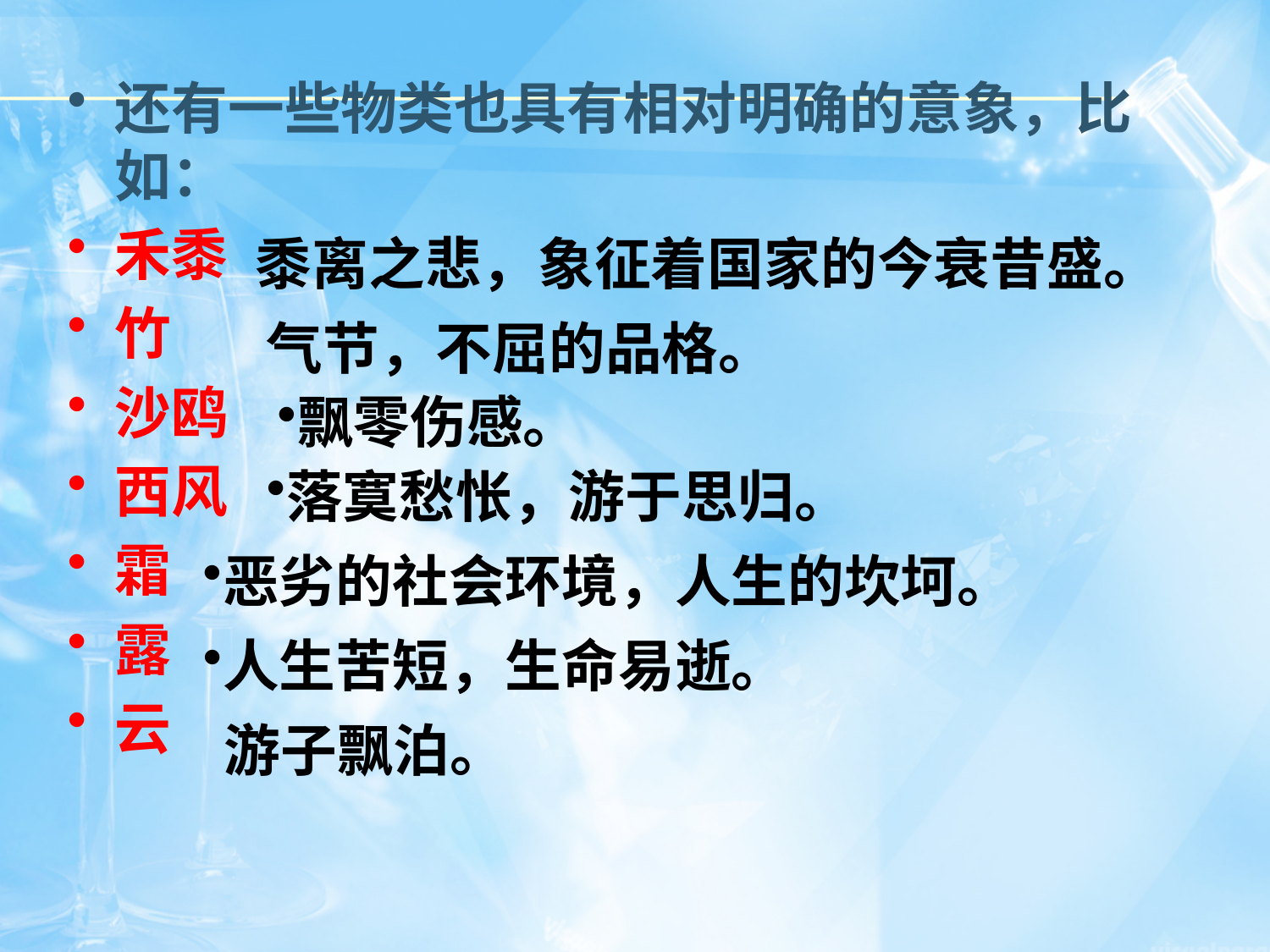

还有一些物类也具有相对明确的意象，比如：
禾黍
竹
沙鸥
西风
霜
露
云

黍离之悲，象征着国家的今衰昔盛。
气节，不屈的品格。
飘零伤感。
落寞愁怅，游于思归。
恶劣的社会环境，人生的坎坷。
人生苦短，生命易逝。
游子飘泊。